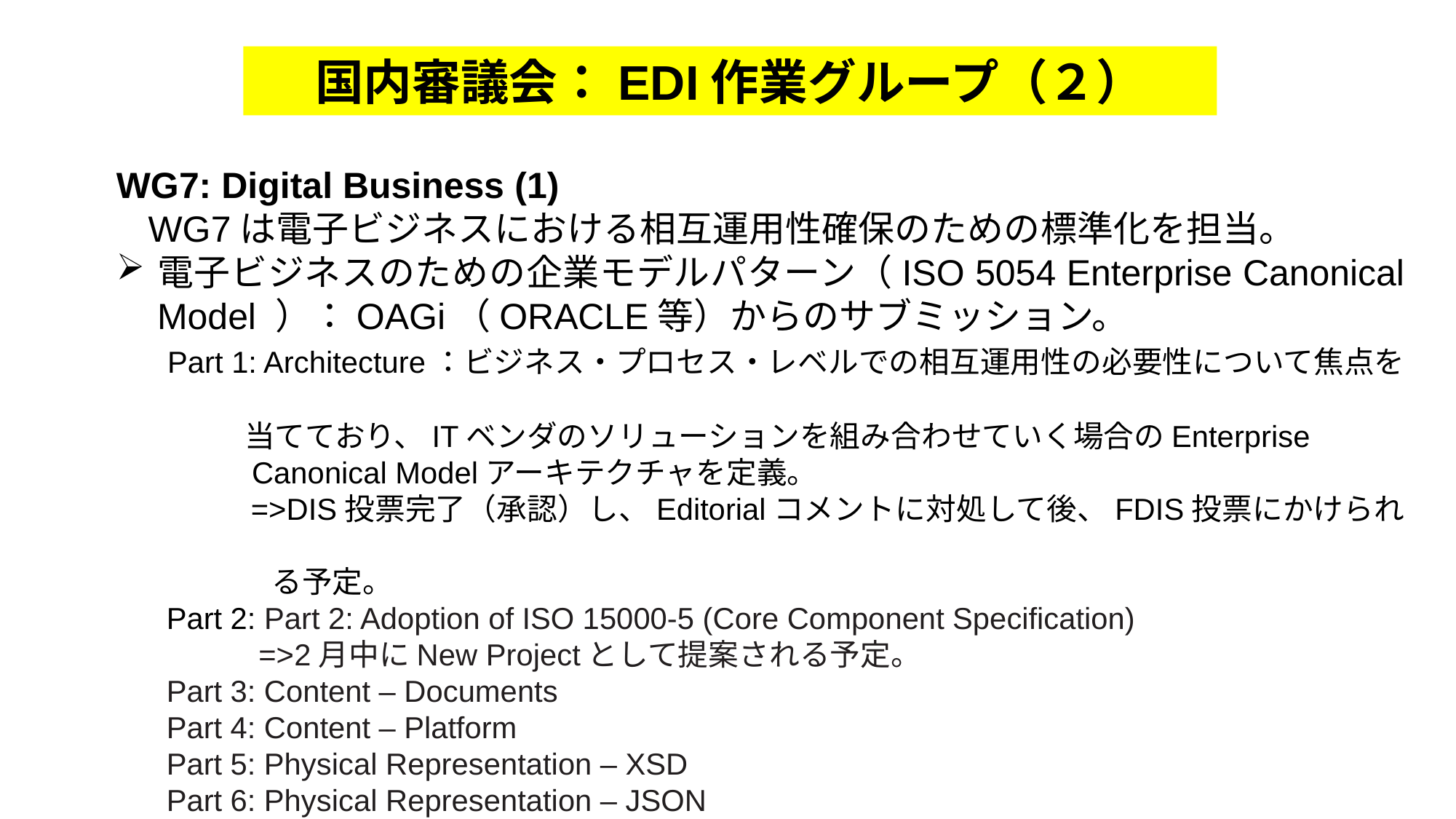

国内審議会：EDI作業グループ（２）
WG7: Digital Business (1)
WG7は電子ビジネスにおける相互運用性確保のための標準化を担当。
電子ビジネスのための企業モデルパターン（ISO 5054 Enterprise Canonical Model ）：OAGi（ORACLE等）からのサブミッション。
     Part 1: Architecture：ビジネス・プロセス・レベルでの相互運用性の必要性について焦点を
　　　　 当てており、ITベンダのソリューションを組み合わせていく場合のEnterprise
　　　　 Canonical Modelアーキテクチャを定義。
	   =>DIS投票完了（承認）し、Editorialコメントに対処して後、FDIS投票にかけられ
                      る予定。
      Part 2: Part 2: Adoption of ISO 15000-5 (Core Component Specification)
                 =>2月中にNew Projectとして提案される予定。
      Part 3: Content – Documents
      Part 4: Content – Platform
      Part 5: Physical Representation – XSD
      Part 6: Physical Representation – JSON
　　　　 =>OAGiより数か月内にFast Trackとして提案される予定。